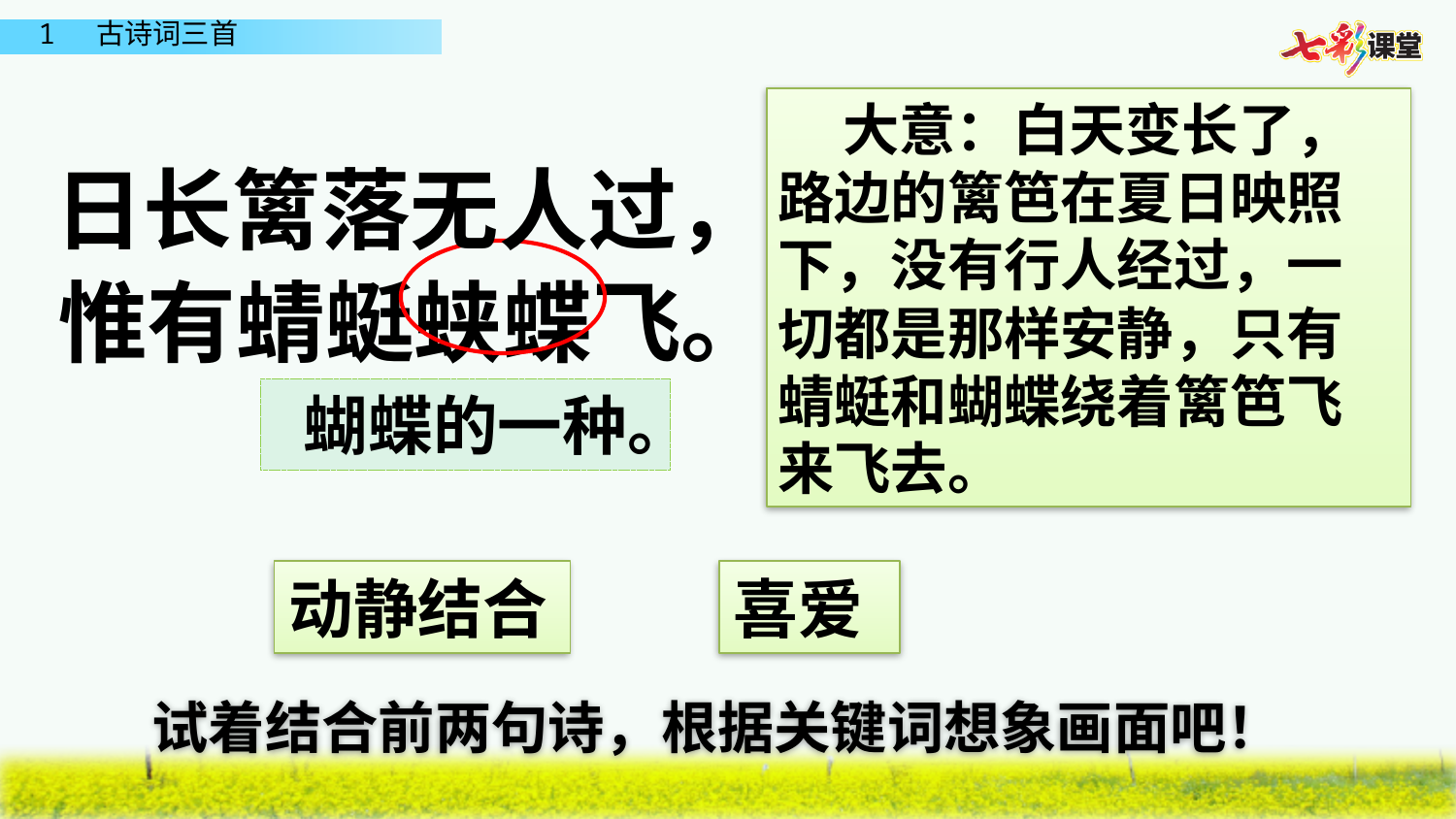

大意：白天变长了，路边的篱笆在夏日映照下，没有行人经过，一切都是那样安静，只有蜻蜓和蝴蝶绕着篱笆飞来飞去。
日长篱落无人过，
惟有蜻蜓蛱蝶飞。

蝴蝶的一种。
动静结合
喜爱
试着结合前两句诗，根据关键词想象画面吧！